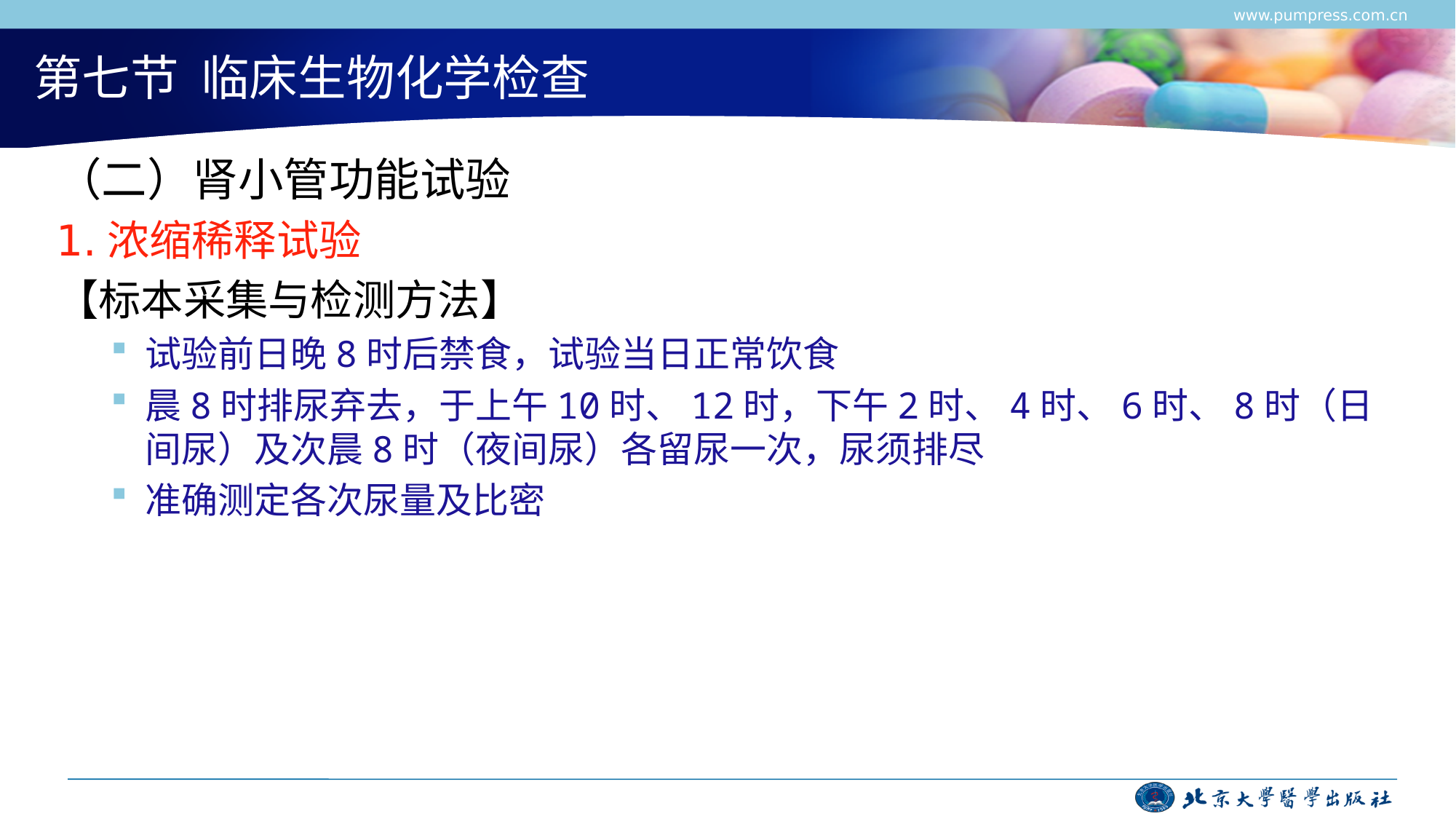

www.pumpress.com.cn
# 第七节  临床生物化学检查
（二）肾小管功能试验
1.浓缩稀释试验
【标本采集与检测方法】
试验前日晚8时后禁食，试验当日正常饮食
晨8时排尿弃去，于上午10时、12时，下午2时、4时、6时、8时（日间尿）及次晨8时（夜间尿）各留尿一次，尿须排尽
准确测定各次尿量及比密